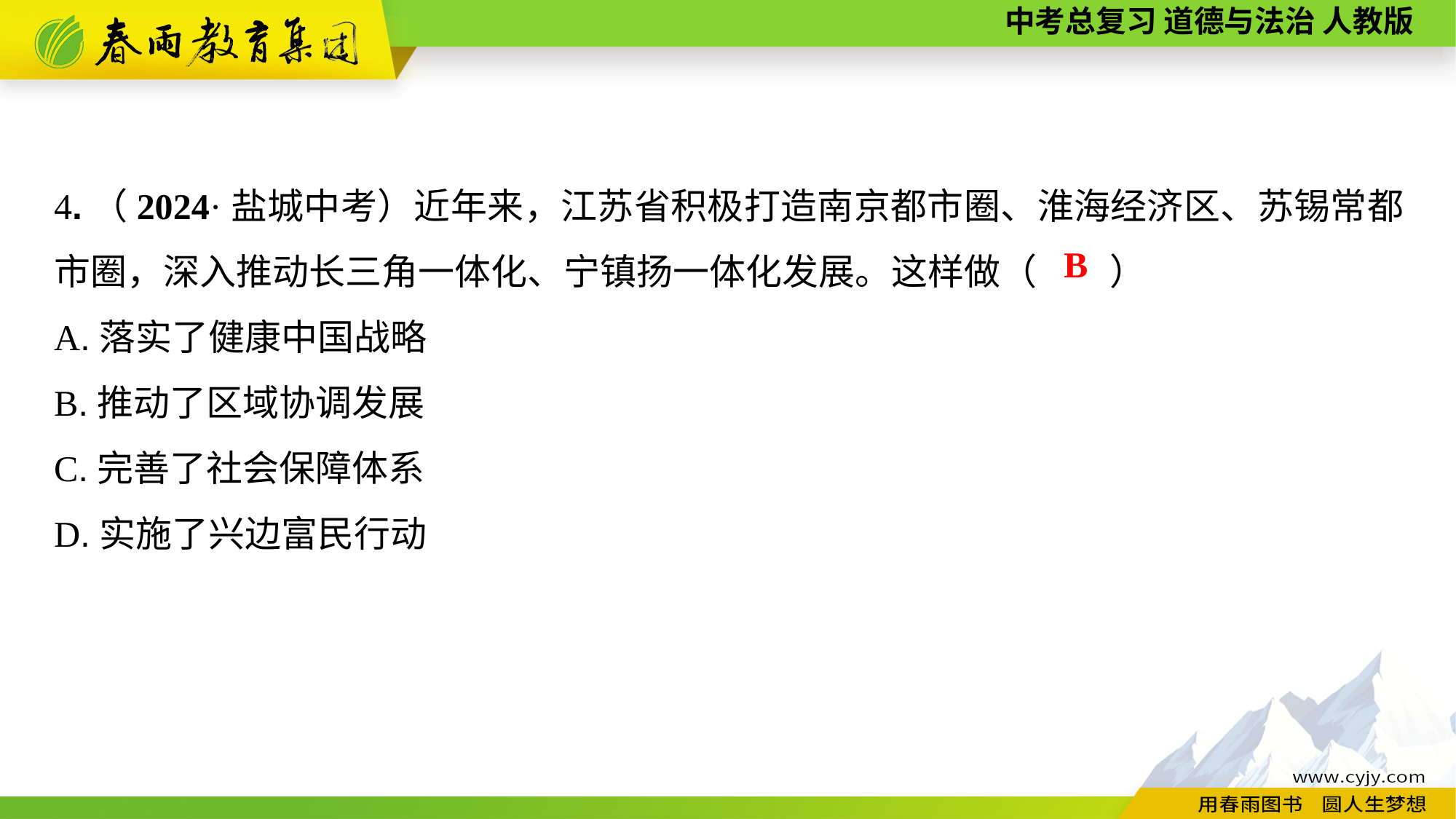

4.（2024·盐城中考）近年来，江苏省积极打造南京都市圈、淮海经济区、苏锡常都市圈，深入推动长三角一体化、宁镇扬一体化发展。这样做（　　）
A.落实了健康中国战略
B.推动了区域协调发展
C.完善了社会保障体系
D.实施了兴边富民行动
B